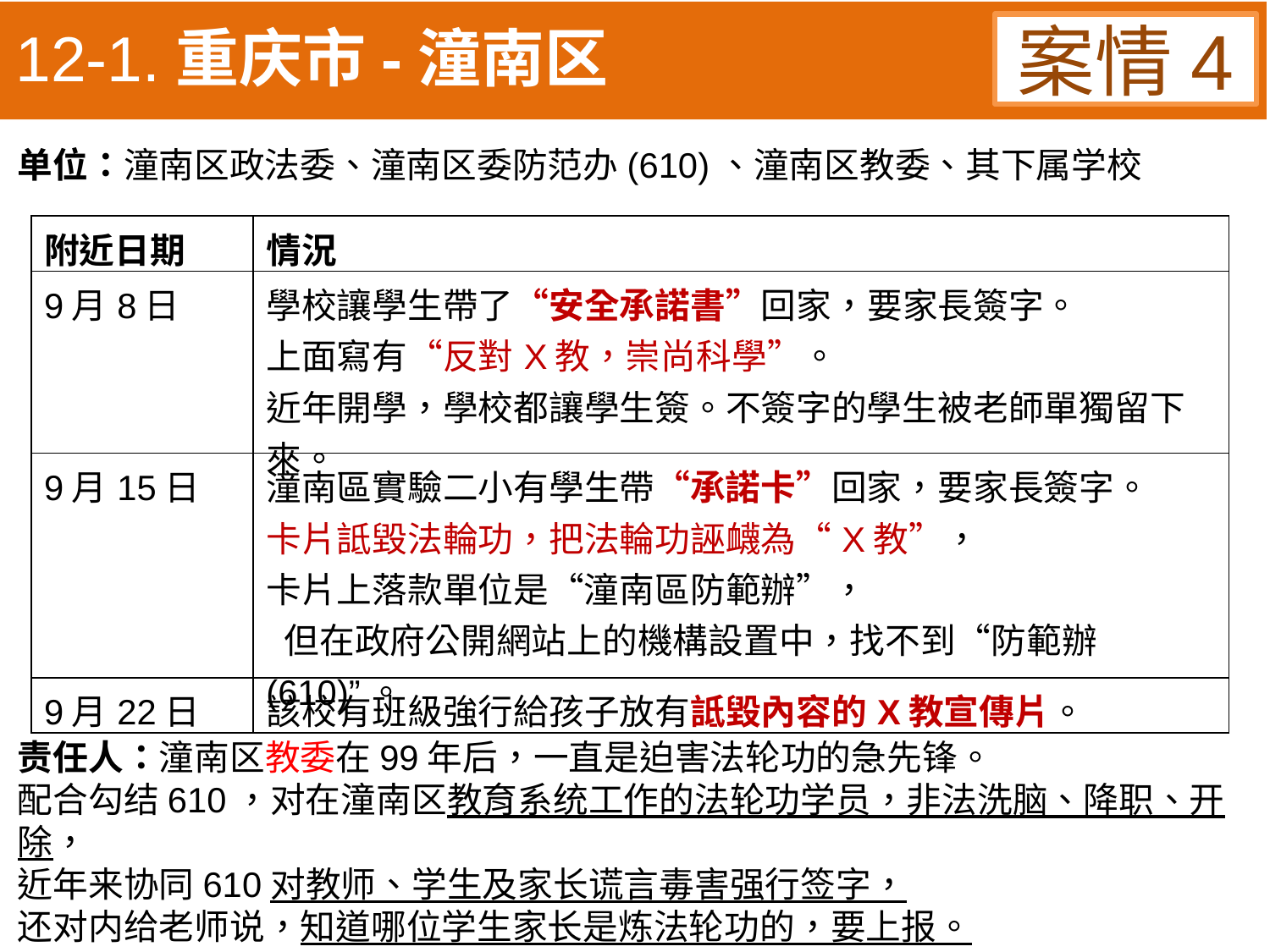

12-1.重庆市-潼南区
案情4
单位：潼南区政法委、潼南区委防范办(610)、潼南区教委、其下属学校

责任人：潼南区教委在99年后，一直是迫害法轮功的急先锋。
配合勾结610，对在潼南区教育系统工作的法轮功学员，非法洗脑、降职、开除，
近年来协同610对教师、学生及家长谎言毒害强行签字，
还对内给老师说，知道哪位学生家长是炼法轮功的，要上报。
| 附近日期 | 情況 |
| --- | --- |
| 9月8日 | 學校讓學生帶了“安全承諾書”回家，要家長簽字。 上面寫有“反對X教，崇尚科學”。 近年開學，學校都讓學生簽。不簽字的學生被老師單獨留下來。 |
| 9月15日 | 潼南區實驗二小有學生帶“承諾卡”回家，要家長簽字。 卡片詆毀法輪功，把法輪功誣衊為“X教”， 卡片上落款單位是“潼南區防範辦”， 但在政府公開網站上的機構設置中，找不到“防範辦(610)”。 |
| 9月22日 | 該校有班級強行給孩子放有詆毀內容的X教宣傳片。 |